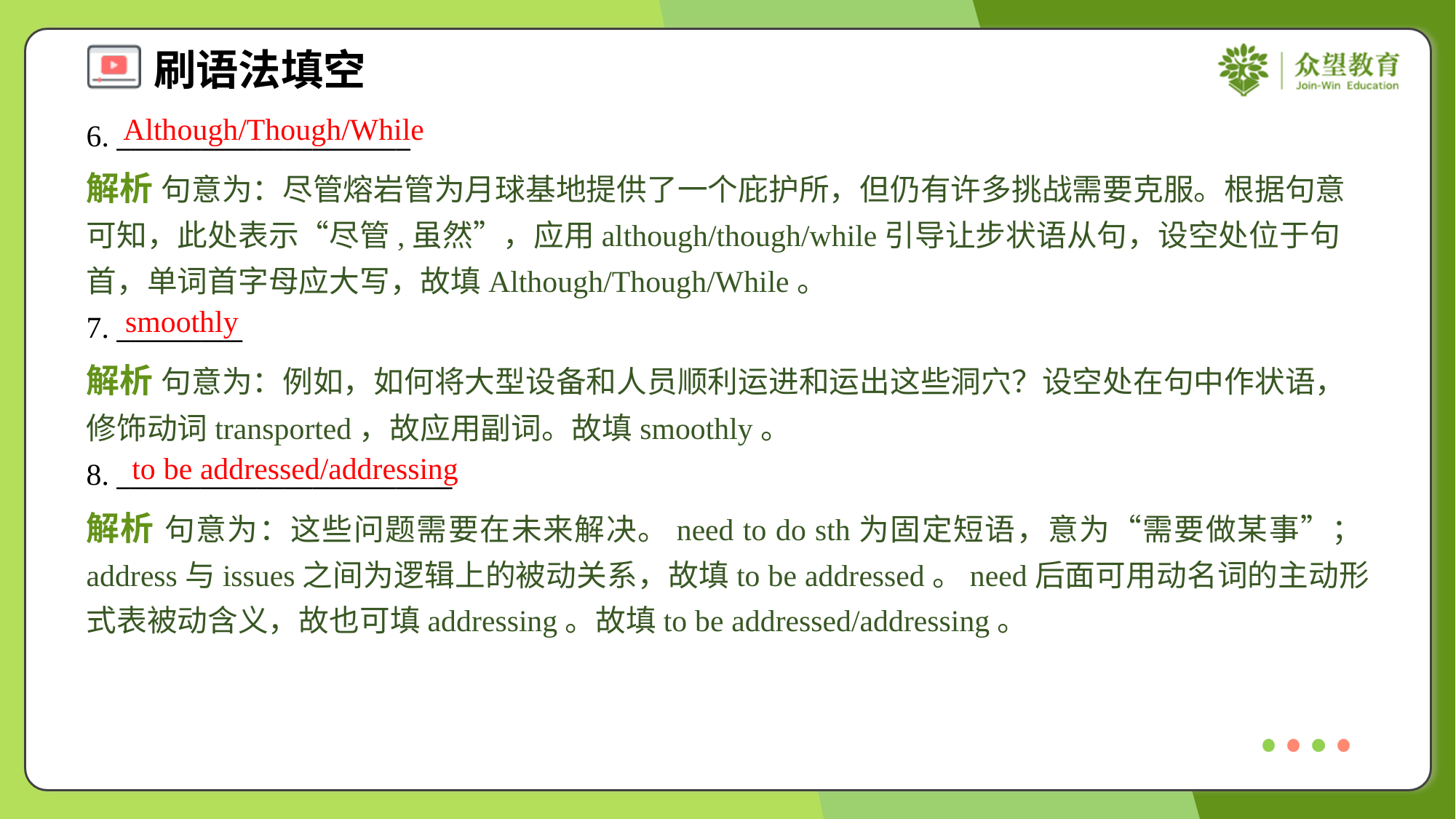

Although/Though/While
6. _____________________
解析 句意为：尽管熔岩管为月球基地提供了一个庇护所，但仍有许多挑战需要克服。根据句意可知，此处表示“尽管,虽然”，应用although/though/while引导让步状语从句，设空处位于句首，单词首字母应大写，故填Although/Though/While。
smoothly
7. _________
解析 句意为：例如，如何将大型设备和人员顺利运进和运出这些洞穴？设空处在句中作状语，修饰动词transported，故应用副词。故填smoothly。
to be addressed/addressing
8. ________________________
解析 句意为：这些问题需要在未来解决。need to do sth为固定短语，意为“需要做某事”；address与issues之间为逻辑上的被动关系，故填to be addressed。need后面可用动名词的主动形式表被动含义，故也可填addressing。故填to be addressed/addressing。